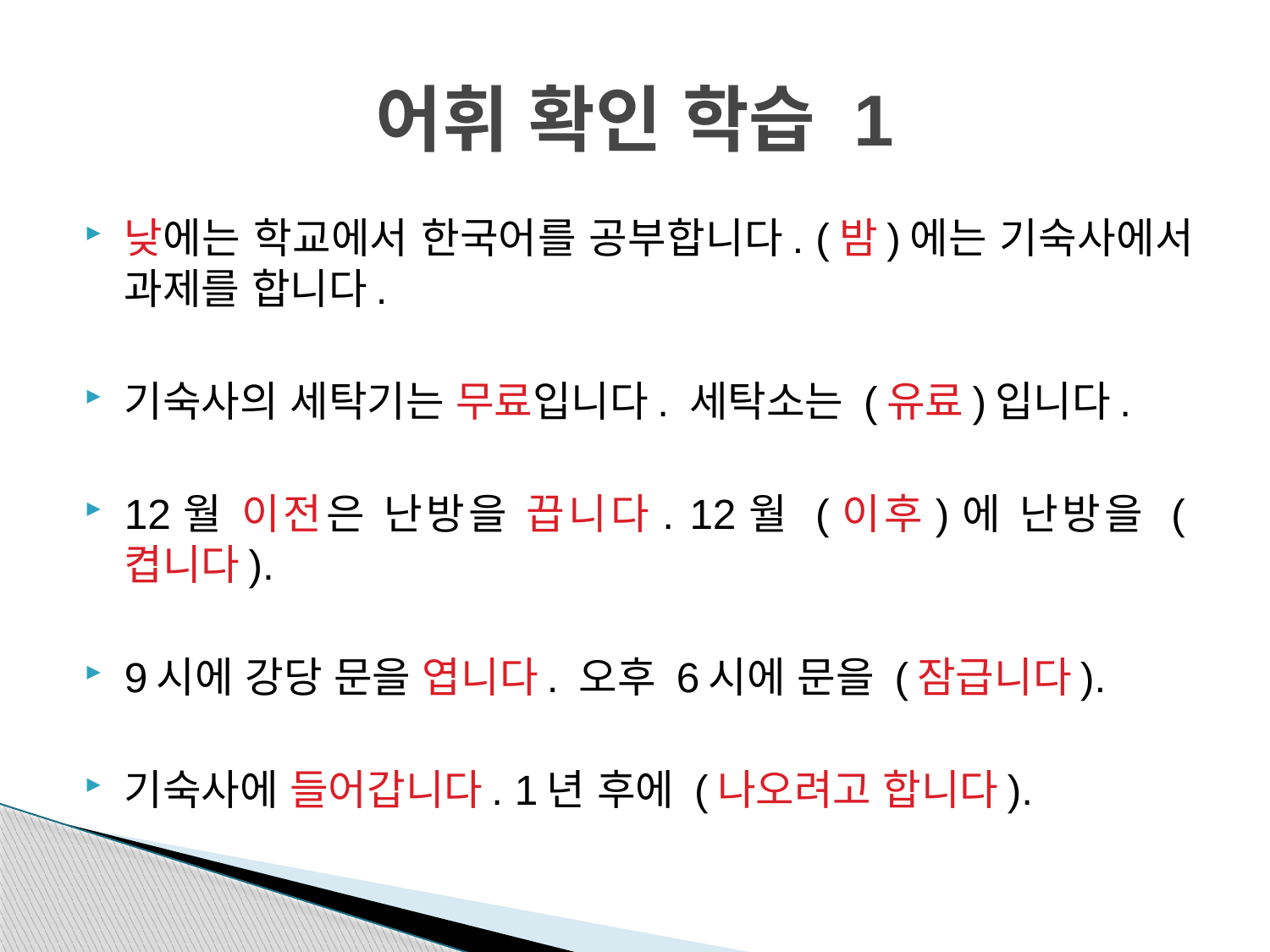

# 어휘 확인 학습 1
낮에는 학교에서 한국어를 공부합니다. (밤)에는 기숙사에서 과제를 합니다.

기숙사의 세탁기는 무료입니다. 세탁소는 (유료)입니다.

12월 이전은 난방을 끕니다. 12월 (이후)에 난방을 (켭니다).

9시에 강당 문을 엽니다. 오후 6시에 문을 (잠급니다).

기숙사에 들어갑니다. 1년 후에 (나오려고 합니다).